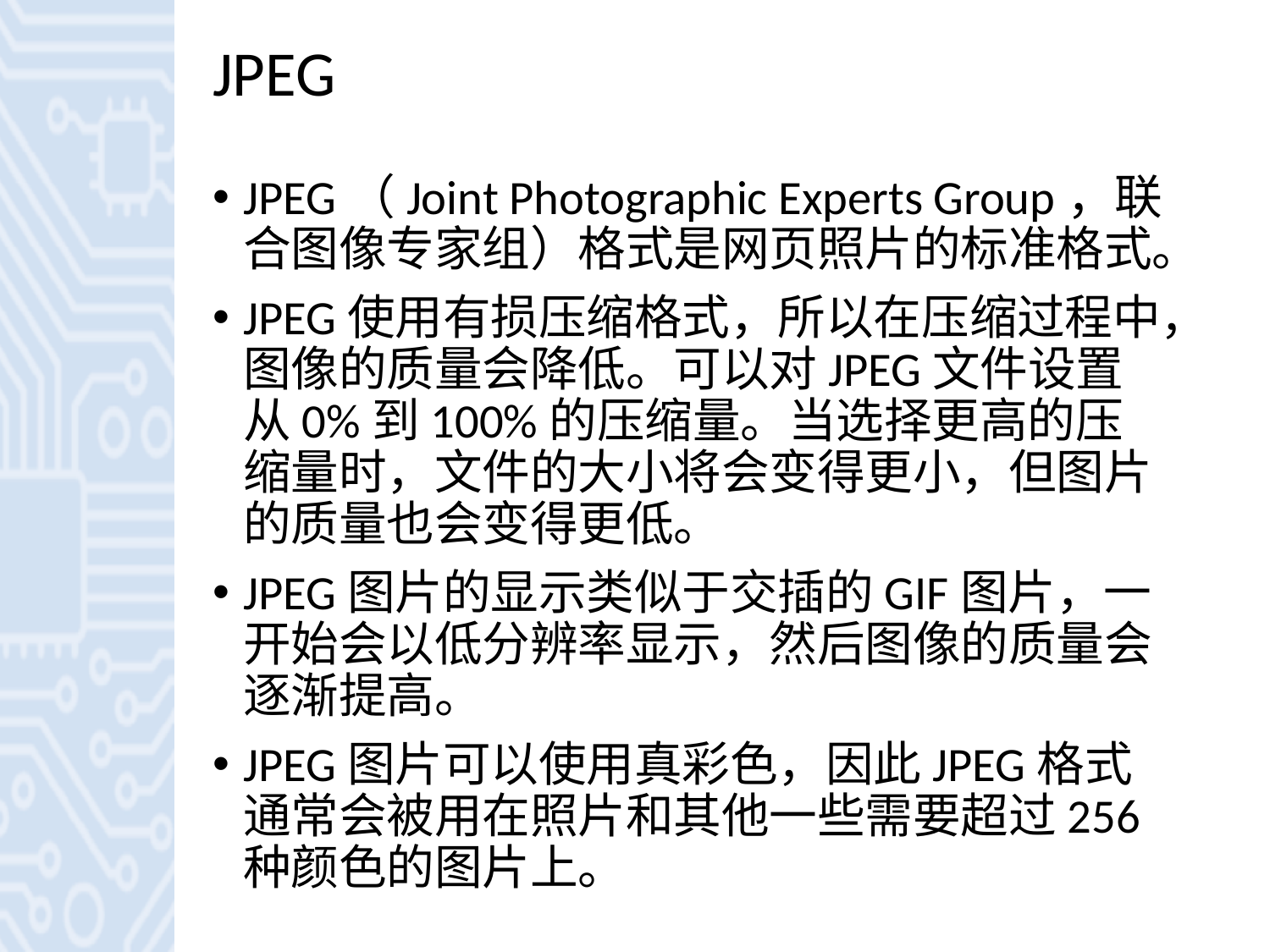

# JPEG
JPEG（Joint Photographic Experts Group，联合图像专家组）格式是网页照片的标准格式。
JPEG使用有损压缩格式，所以在压缩过程中，图像的质量会降低。可以对JPEG文件设置从0%到100%的压缩量。当选择更高的压缩量时，文件的大小将会变得更小，但图片的质量也会变得更低。
JPEG图片的显示类似于交插的GIF图片，一开始会以低分辨率显示，然后图像的质量会逐渐提高。
JPEG图片可以使用真彩色，因此JPEG格式通常会被用在照片和其他一些需要超过256种颜色的图片上。